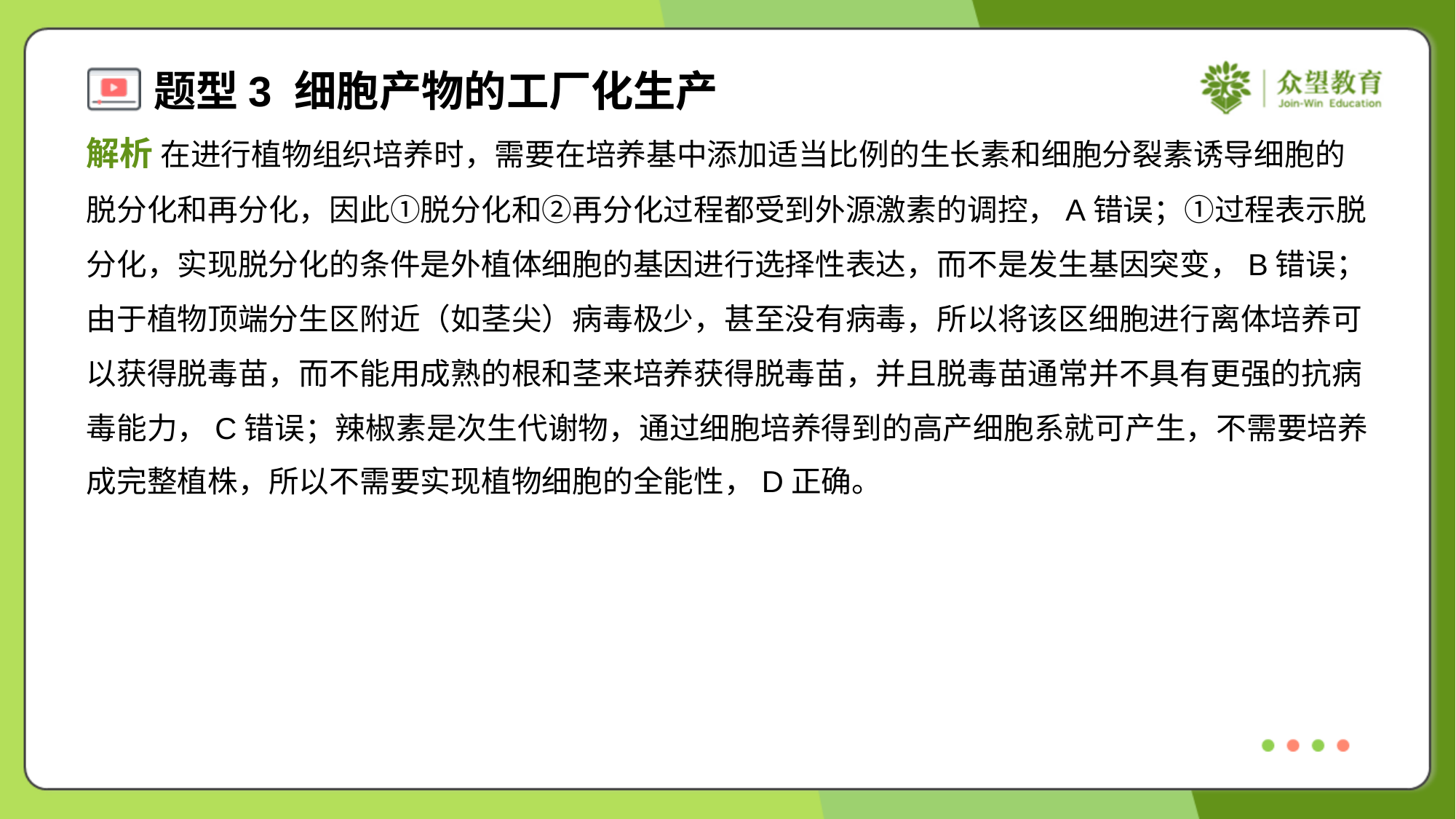

解析 在进行植物组织培养时，需要在培养基中添加适当比例的生长素和细胞分裂素诱导细胞的
脱分化和再分化，因此①脱分化和②再分化过程都受到外源激素的调控，A错误；①过程表示脱
分化，实现脱分化的条件是外植体细胞的基因进行选择性表达，而不是发生基因突变，B错误；
由于植物顶端分生区附近（如茎尖）病毒极少，甚至没有病毒，所以将该区细胞进行离体培养可
以获得脱毒苗，而不能用成熟的根和茎来培养获得脱毒苗，并且脱毒苗通常并不具有更强的抗病
毒能力，C错误；辣椒素是次生代谢物，通过细胞培养得到的高产细胞系就可产生，不需要培养
成完整植株，所以不需要实现植物细胞的全能性，D正确。